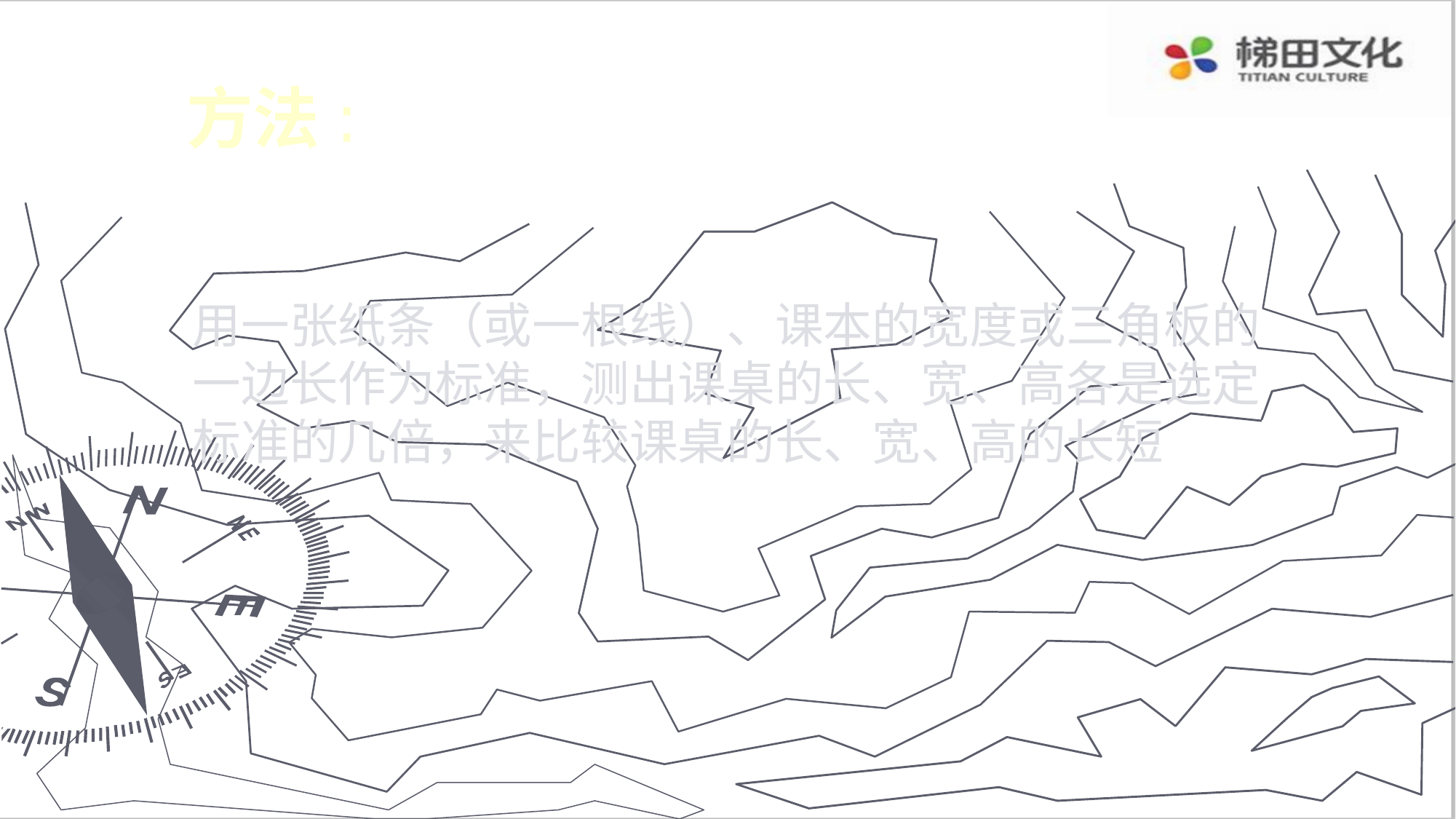

# 方法:
用一张纸条（或一根线）、课本的宽度或三角板的一边长作为标准，测出课桌的长、宽、高各是选定标准的几倍，来比较课桌的长、宽、高的长短